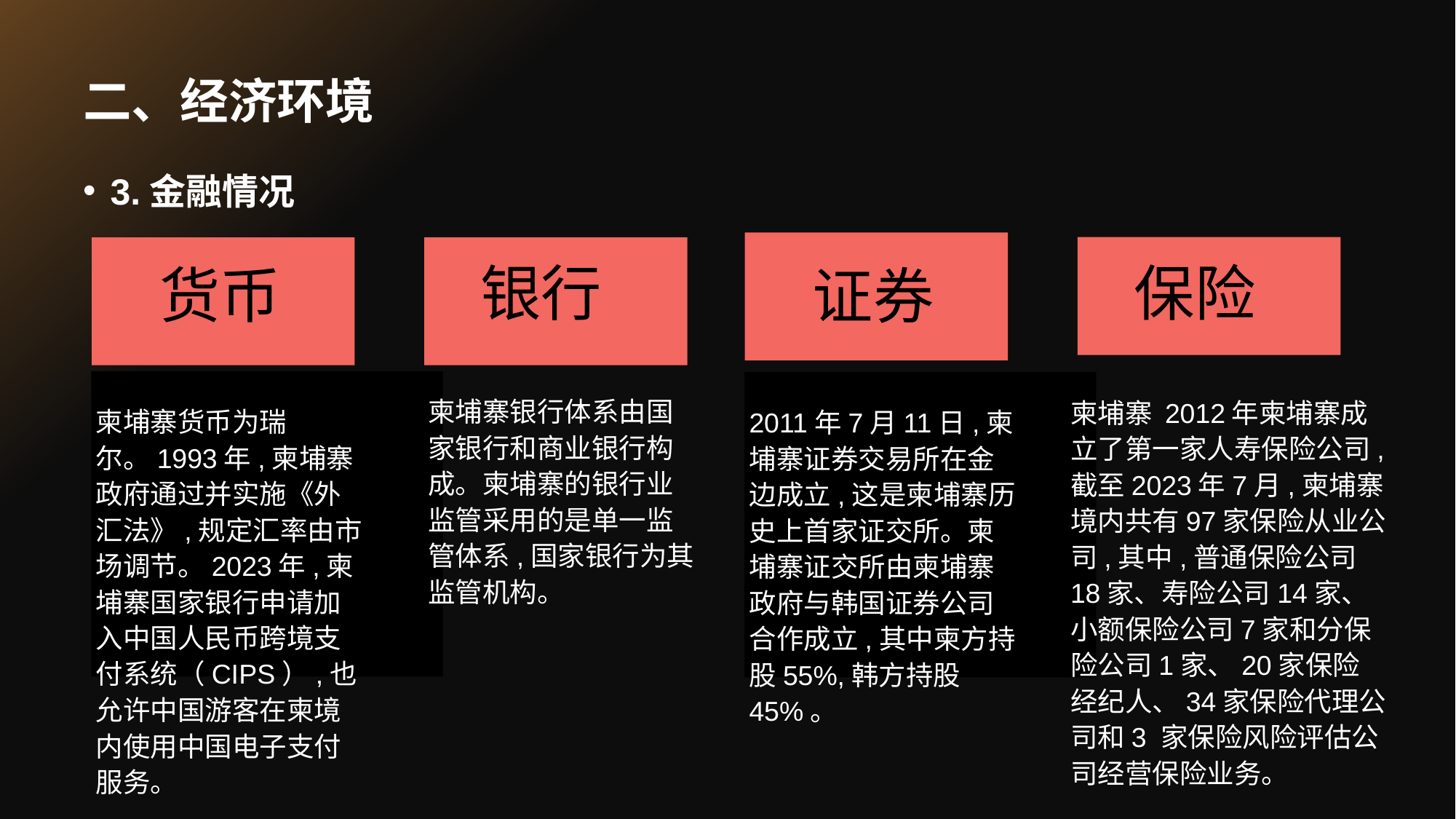

# 二、经济环境
3.金融情况

保险
银行
货币

证券

柬埔寨银行体系由国家银行和商业银行构成。柬埔寨的银行业监管采用的是单一监管体系,国家银行为其监管机构。
柬埔寨 2012年柬埔寨成立了第一家人寿保险公司,截至2023年7月,柬埔寨境内共有97家保险从业公司,其中,普通保险公司18家、寿险公司14家、小额保险公司7家和分保险公司1家、20家保险经纪人、34家保险代理公司和3 家保险风险评估公司经营保险业务。
柬埔寨货币为瑞尔。1993年,柬埔寨政府通过并实施《外汇法》,规定汇率由市场调节。2023年,柬埔寨国家银行申请加入中国人民币跨境支付系统（CIPS）,也允许中国游客在柬境内使用中国电子支付服务。
2011年7月11日,柬埔寨证券交易所在金边成立,这是柬埔寨历史上首家证交所。柬埔寨证交所由柬埔寨政府与韩国证券公司合作成立,其中柬方持股55%,韩方持股45%。